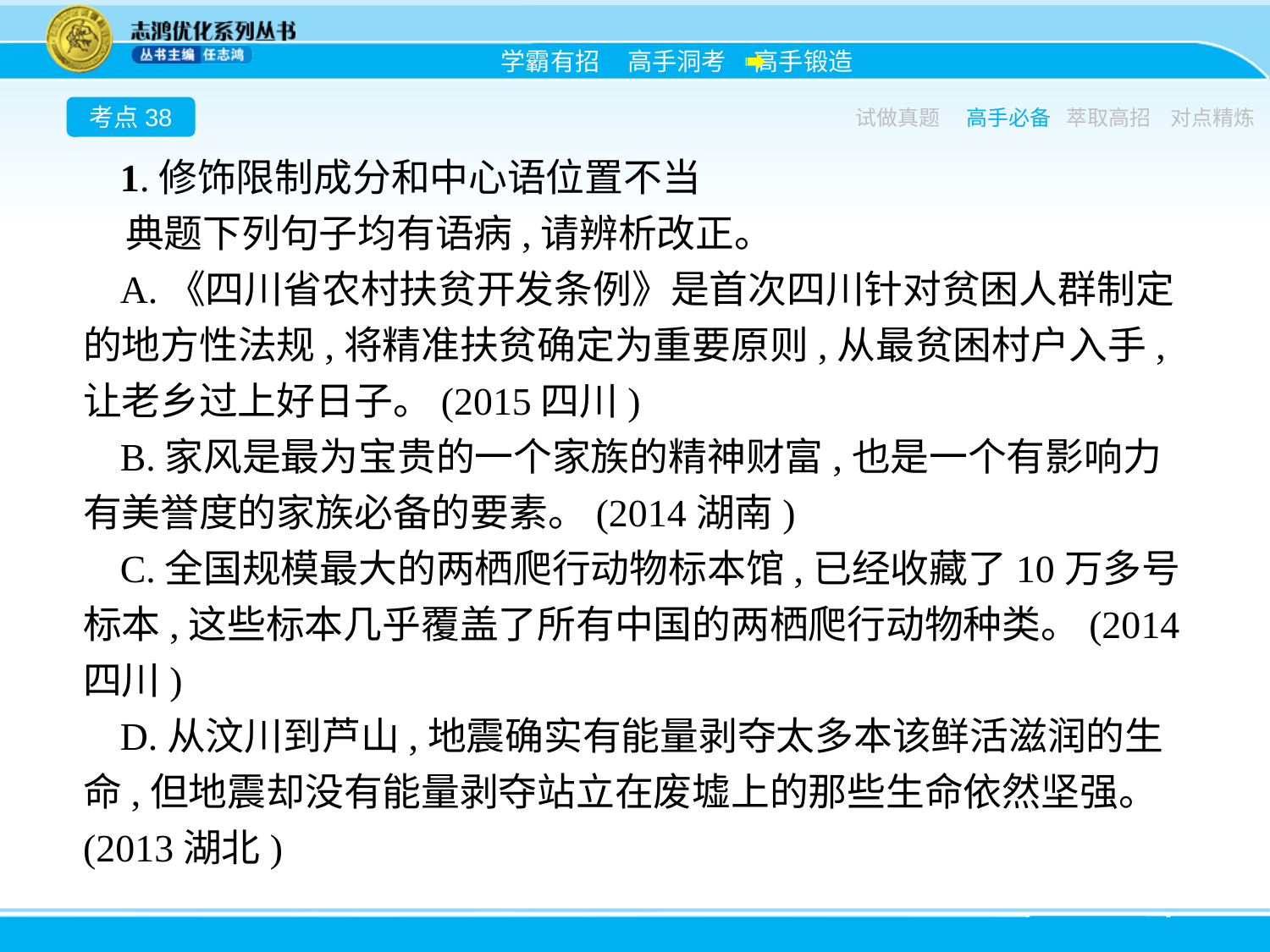

考点38
试做真题
高手必备
萃取高招
对点精炼
1.修饰限制成分和中心语位置不当
典题下列句子均有语病,请辨析改正。
A.《四川省农村扶贫开发条例》是首次四川针对贫困人群制定的地方性法规,将精准扶贫确定为重要原则,从最贫困村户入手,让老乡过上好日子。(2015四川)
B.家风是最为宝贵的一个家族的精神财富,也是一个有影响力有美誉度的家族必备的要素。(2014湖南)
C.全国规模最大的两栖爬行动物标本馆,已经收藏了10万多号标本,这些标本几乎覆盖了所有中国的两栖爬行动物种类。(2014四川)
D.从汶川到芦山,地震确实有能量剥夺太多本该鲜活滋润的生命,但地震却没有能量剥夺站立在废墟上的那些生命依然坚强。(2013湖北)